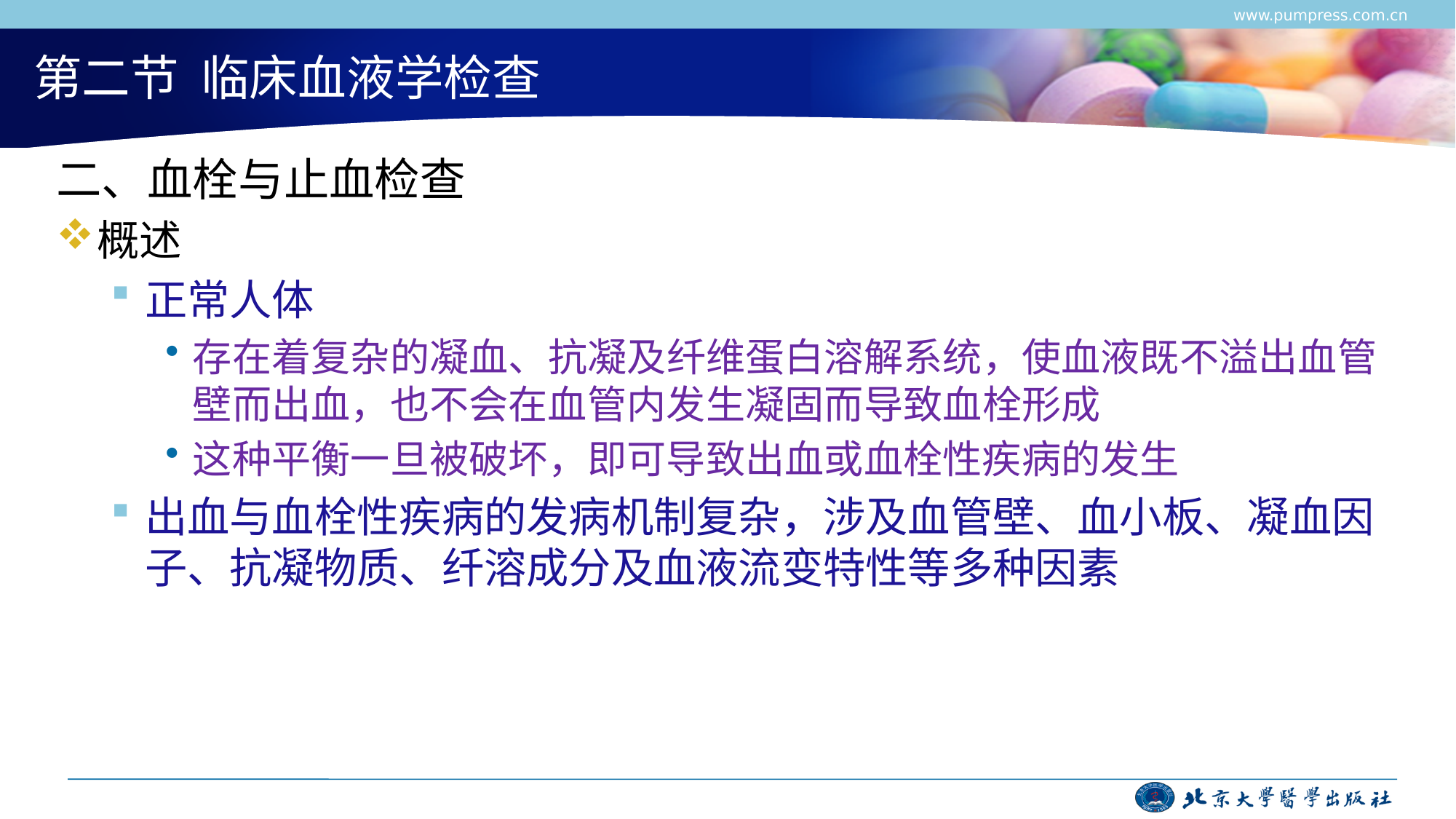

www.pumpress.com.cn
# 第二节  临床血液学检查
二、血栓与止血检查
概述
正常人体
存在着复杂的凝血、抗凝及纤维蛋白溶解系统，使血液既不溢出血管壁而出血，也不会在血管内发生凝固而导致血栓形成
这种平衡一旦被破坏，即可导致出血或血栓性疾病的发生
出血与血栓性疾病的发病机制复杂，涉及血管壁、血小板、凝血因子、抗凝物质、纤溶成分及血液流变特性等多种因素